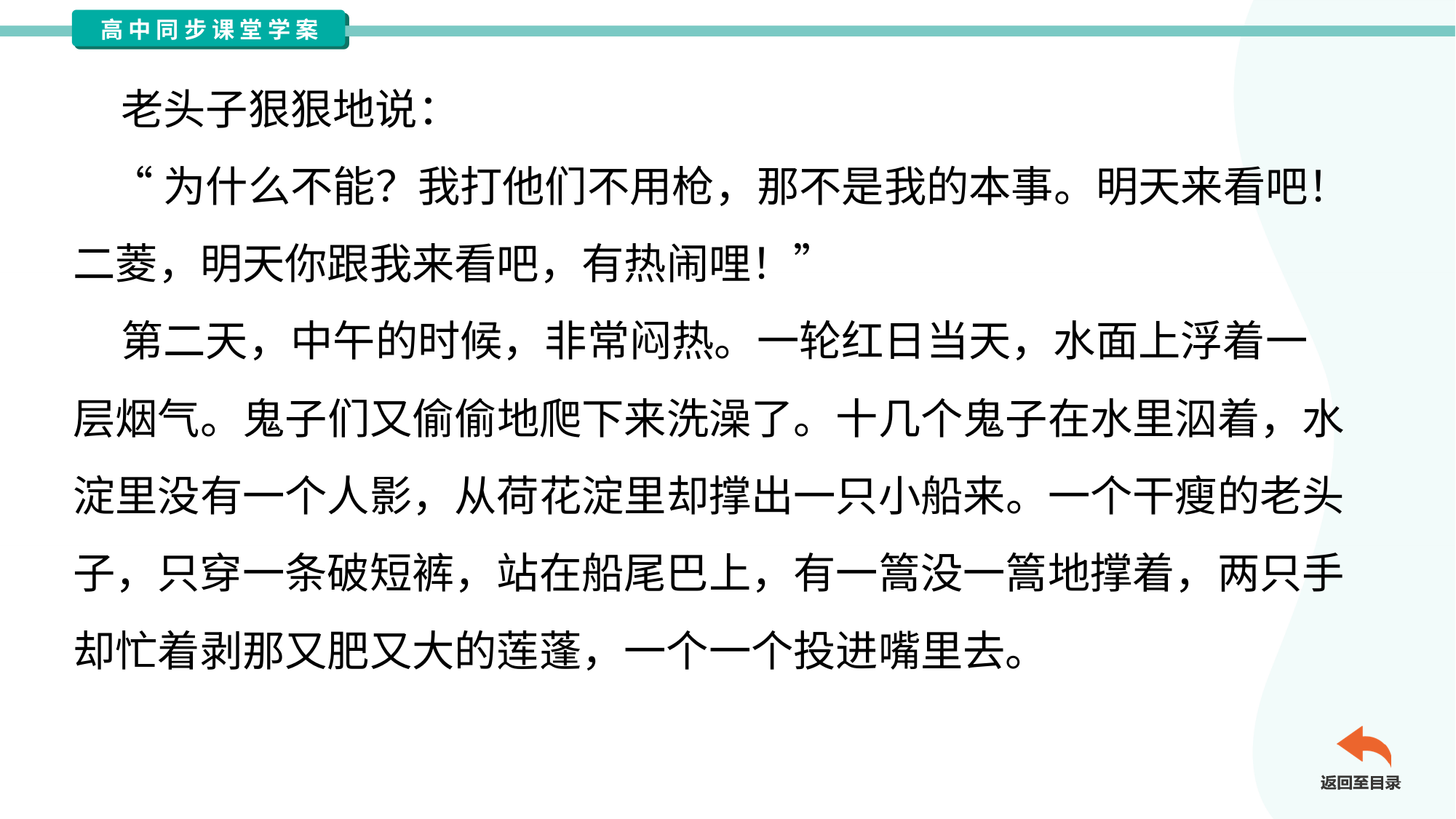

老头子狠狠地说：
    “为什么不能？我打他们不用枪，那不是我的本事。明天来看吧！
二菱，明天你跟我来看吧，有热闹哩！”
    第二天，中午的时候，非常闷热。一轮红日当天，水面上浮着一
层烟气。鬼子们又偷偷地爬下来洗澡了。十几个鬼子在水里泅着，水
淀里没有一个人影，从荷花淀里却撑出一只小船来。一个干瘦的老头
子，只穿一条破短裤，站在船尾巴上，有一篙没一篙地撑着，两只手
却忙着剥那又肥又大的莲蓬，一个一个投进嘴里去。